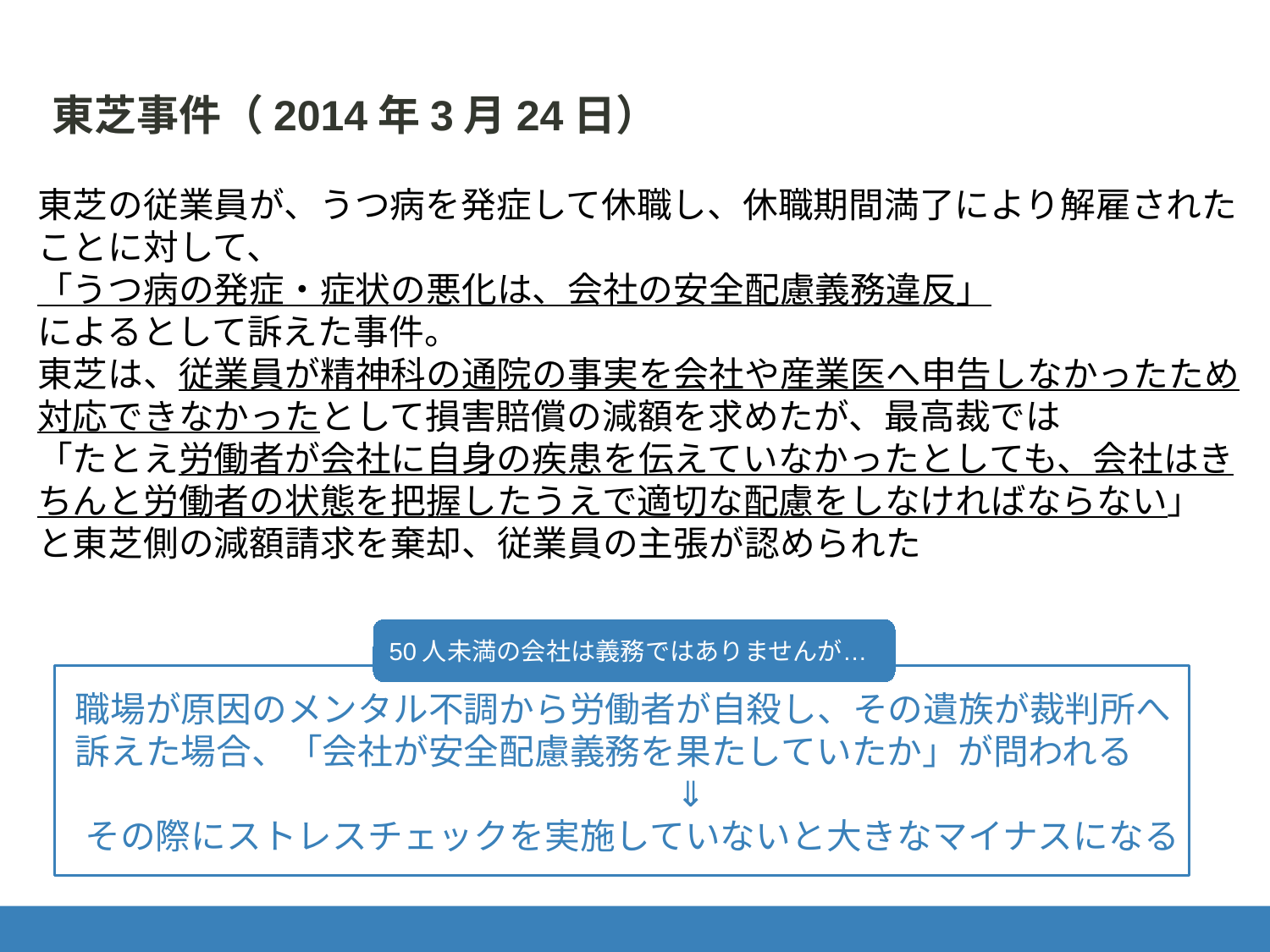

ストレスチェックが経営にに効果的な理由
東芝事件（2014年3月24日）
東芝の従業員が、うつ病を発症して休職し、休職期間満了により解雇されたことに対して、
「うつ病の発症・症状の悪化は、会社の安全配慮義務違反」
によるとして訴えた事件。
東芝は、従業員が精神科の通院の事実を会社や産業医へ申告しなかったため対応できなかったとして損害賠償の減額を求めたが、最高裁では
「たとえ労働者が会社に自身の疾患を伝えていなかったとしても、会社はきちんと労働者の状態を把握したうえで適切な配慮をしなければならない」
と東芝側の減額請求を棄却、従業員の主張が認められた
50人未満の会社は義務ではありませんが…

職場が原因のメンタル不調から労働者が自殺し、その遺族が裁判所へ訴えた場合、「会社が安全配慮義務を果たしていたか」が問われる
　　　　　　　　　　　　　　　　　⇓
その際にストレスチェックを実施していないと大きなマイナスになる